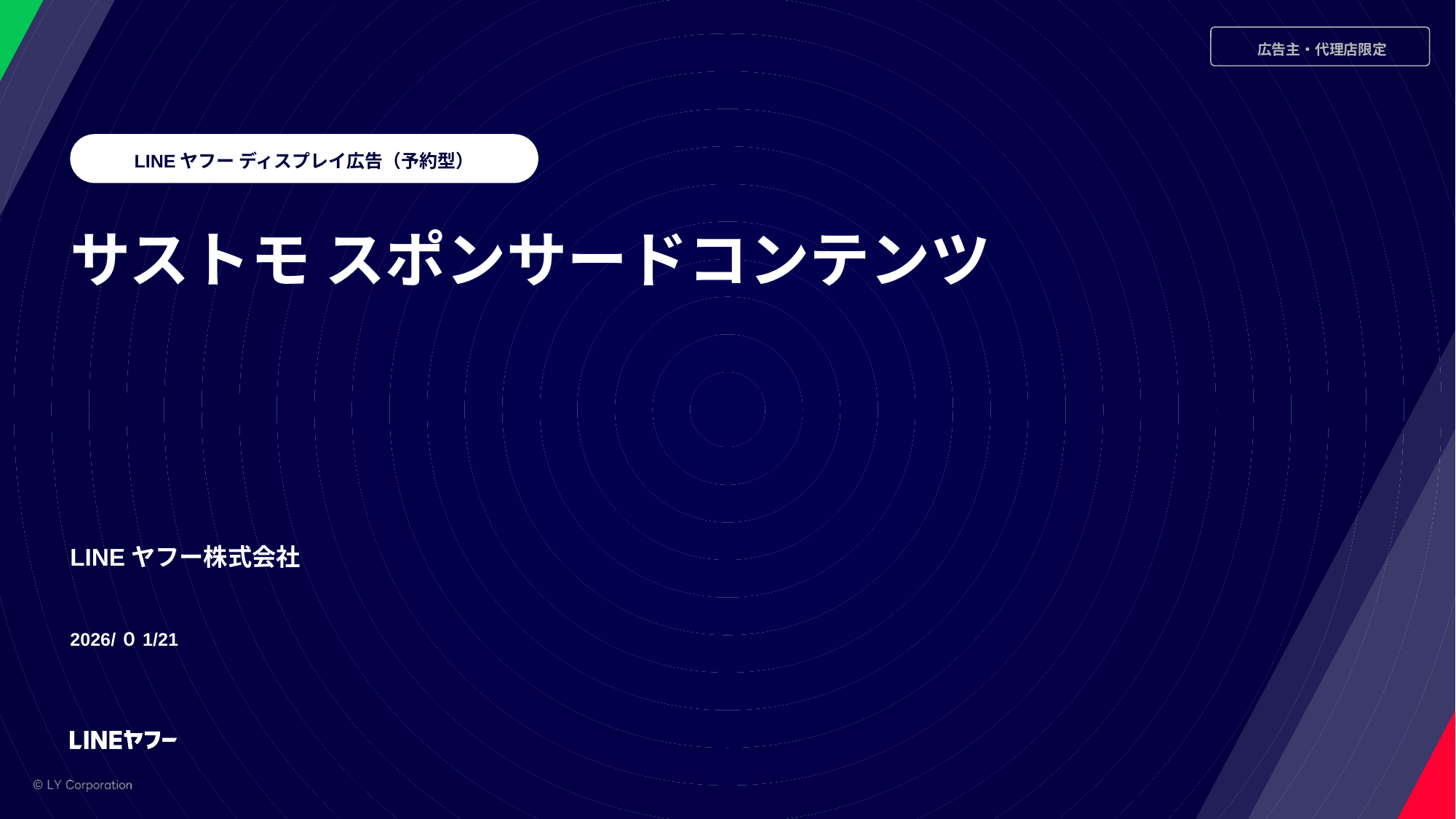

LINEヤフー ディスプレイ広告（予約型）
サストモ スポンサードコンテンツ
LINEヤフー株式会社

2026/０1/21